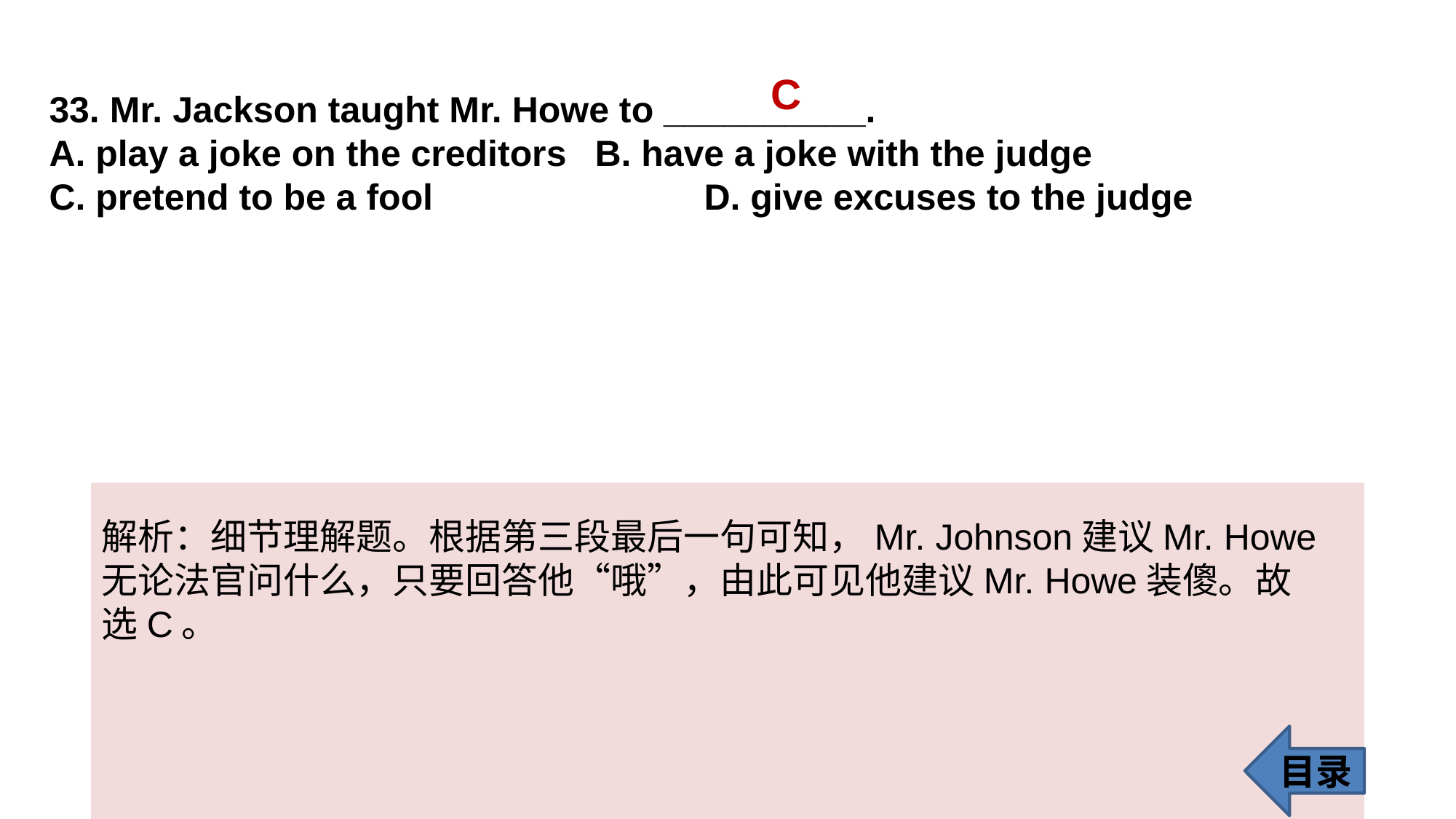

C
33. Mr. Jackson taught Mr. Howe to __________.
A. play a joke on the creditors 	B. have a joke with the judge
C. pretend to be a fool 			D. give excuses to the judge

解析：细节理解题。根据第三段最后一句可知，Mr. Johnson建议Mr. Howe无论法官问什么，只要回答他“哦”，由此可见他建议Mr. Howe装傻。故
选C。
目录
34